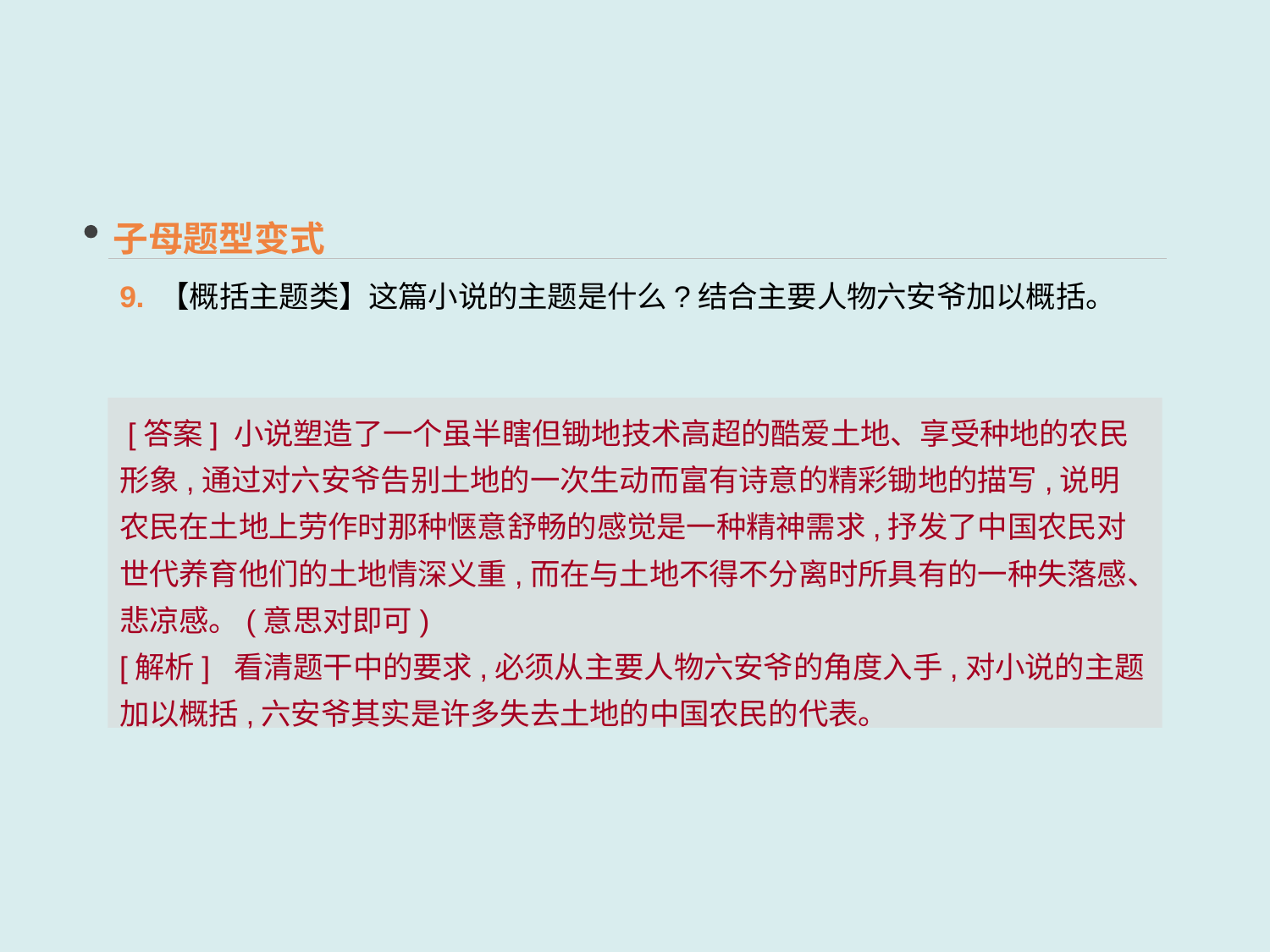

子母题型变式

9. 【概括主题类】这篇小说的主题是什么?结合主要人物六安爷加以概括。

 [答案] 小说塑造了一个虽半瞎但锄地技术高超的酷爱土地、享受种地的农民形象,通过对六安爷告别土地的一次生动而富有诗意的精彩锄地的描写,说明农民在土地上劳作时那种惬意舒畅的感觉是一种精神需求,抒发了中国农民对世代养育他们的土地情深义重,而在与土地不得不分离时所具有的一种失落感、悲凉感。(意思对即可)
[解析]  看清题干中的要求,必须从主要人物六安爷的角度入手,对小说的主题加以概括,六安爷其实是许多失去土地的中国农民的代表。